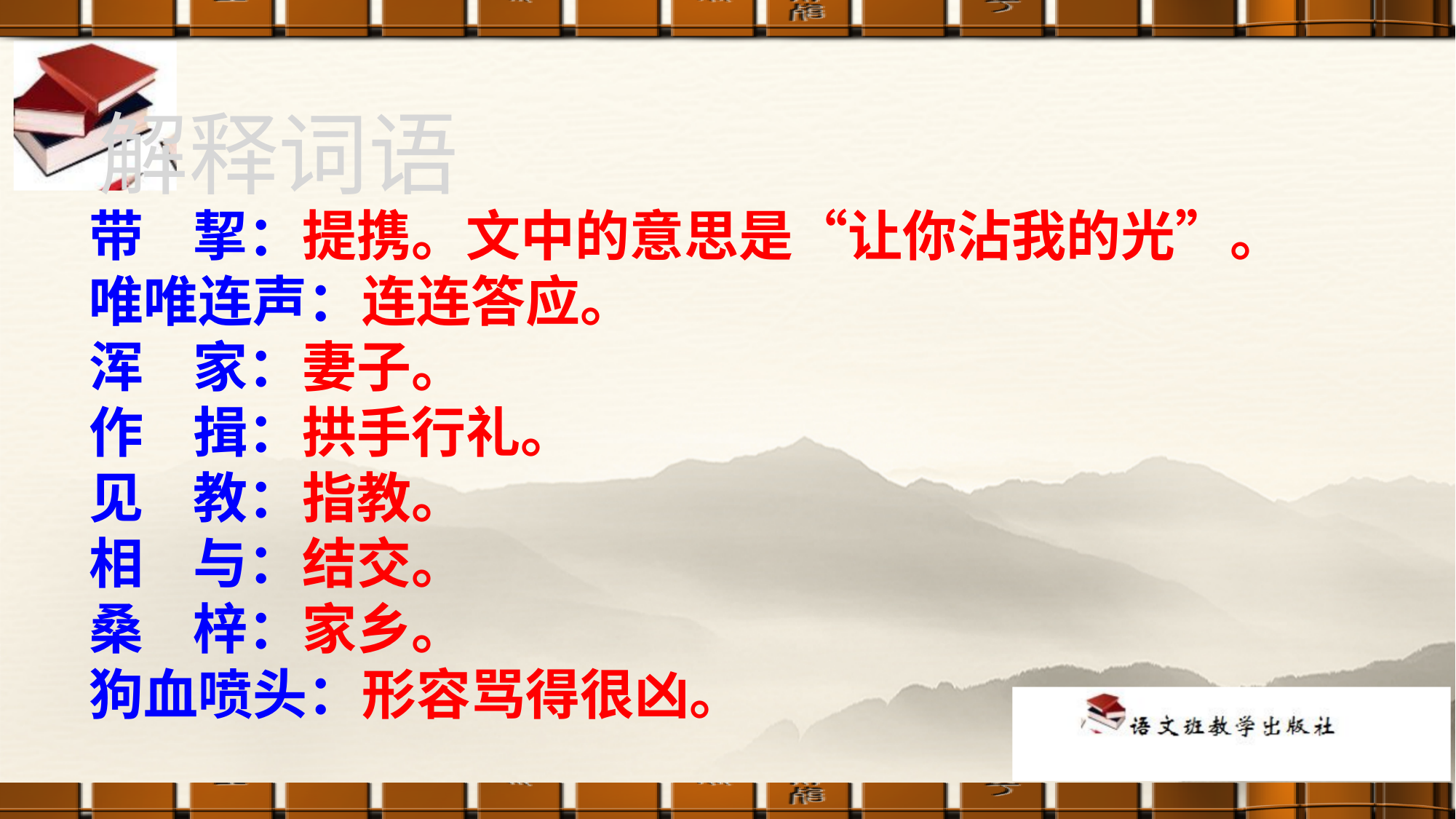

解释词语
带    挈：提携。文中的意思是“让你沾我的光”。
唯唯连声：连连答应。
浑    家：妻子。
作    揖：拱手行礼。
见    教：指教。
相    与：结交。
桑    梓：家乡。
狗血喷头：形容骂得很凶。